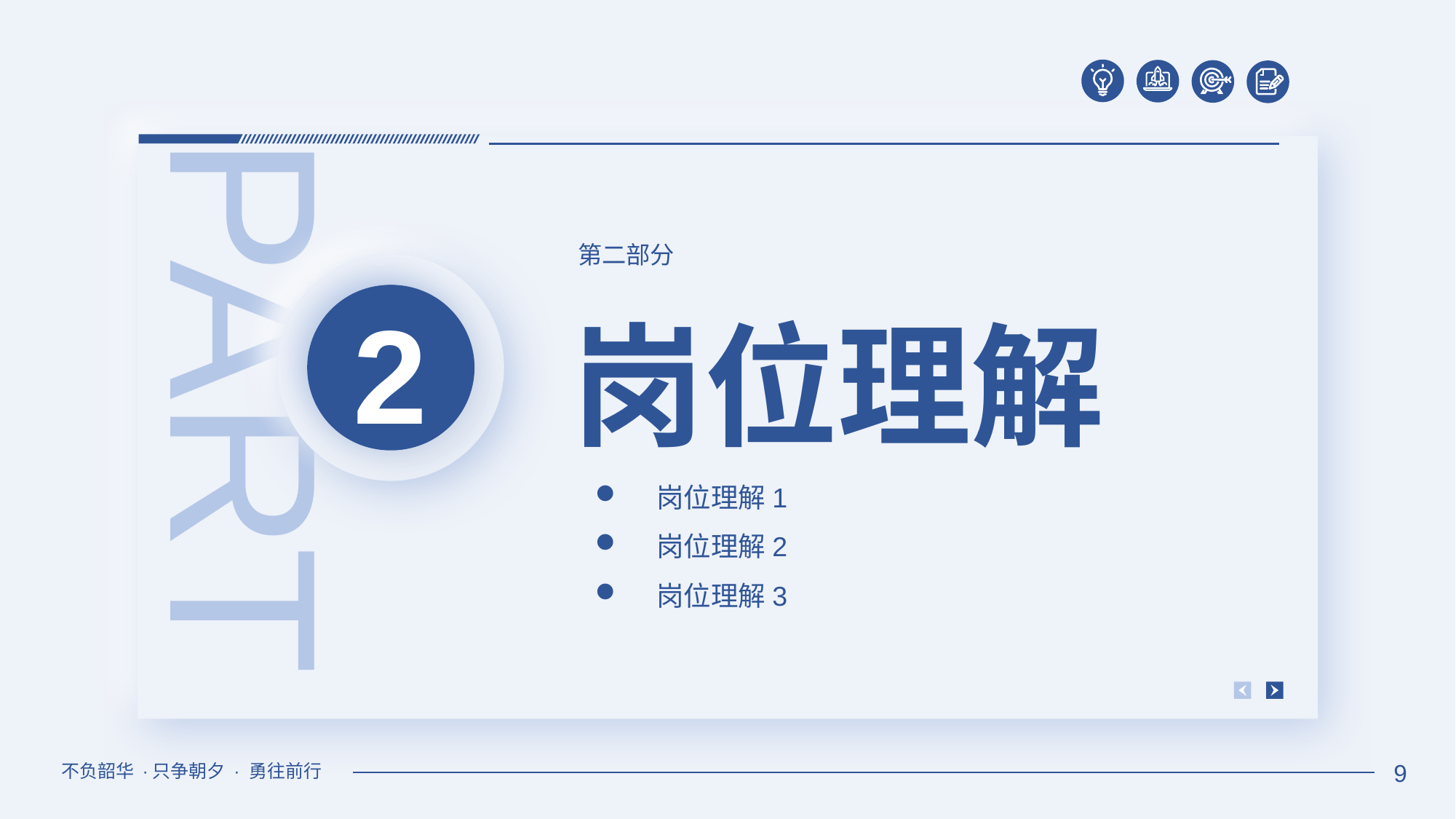

PART

第二部分

2
岗位理解
岗位理解1
岗位理解2
岗位理解3

不负韶华 ·只争朝夕 · 勇往前行